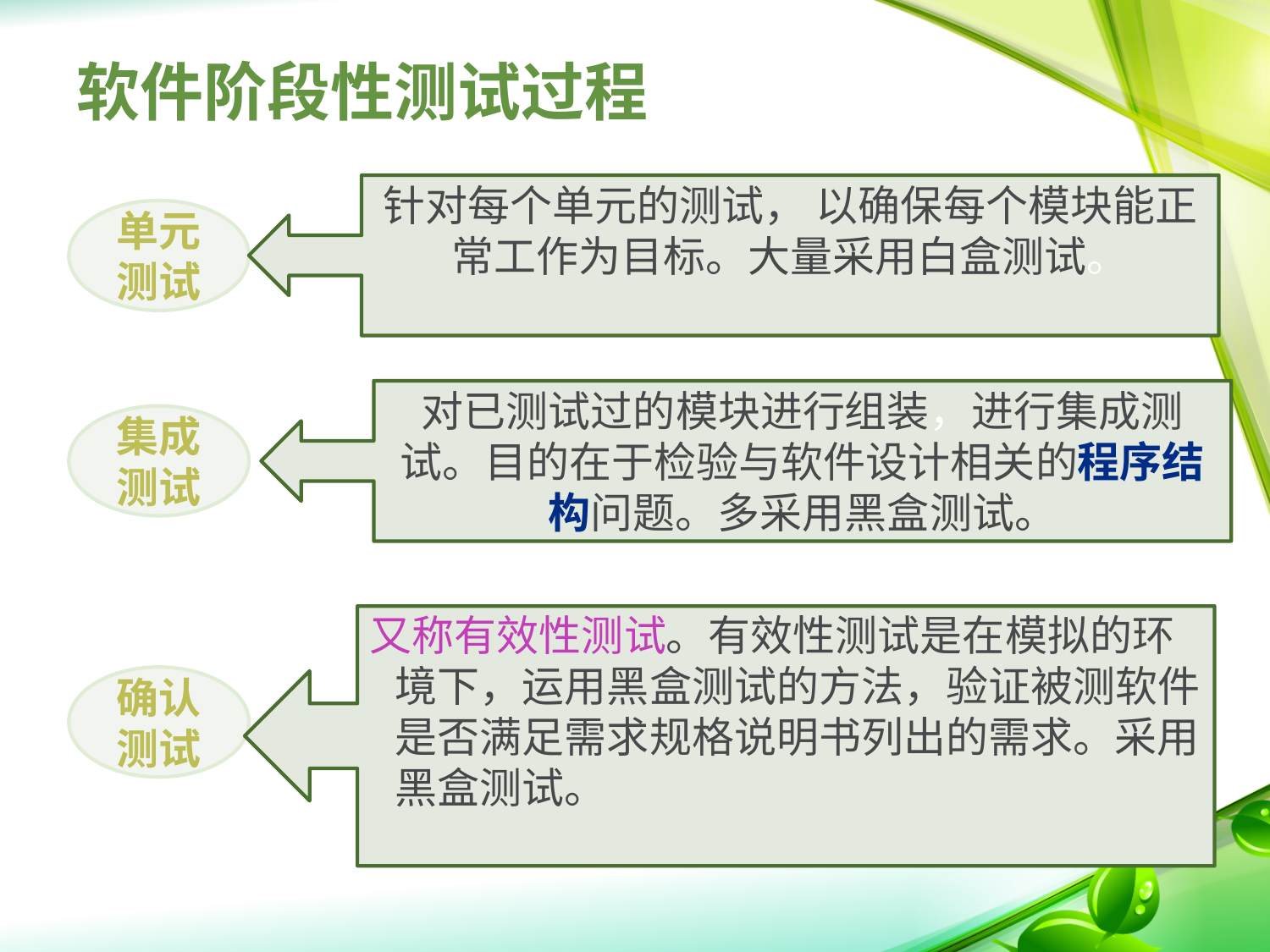

# 软件阶段性测试过程
针对每个单元的测试， 以确保每个模块能正常工作为目标。大量采用白盒测试。

单元测试
对已测试过的模块进行组装，进行集成测试。目的在于检验与软件设计相关的程序结构问题。多采用黑盒测试。
集成测试
又称有效性测试。有效性测试是在模拟的环境下，运用黑盒测试的方法，验证被测软件是否满足需求规格说明书列出的需求。采用黑盒测试。

确认测试